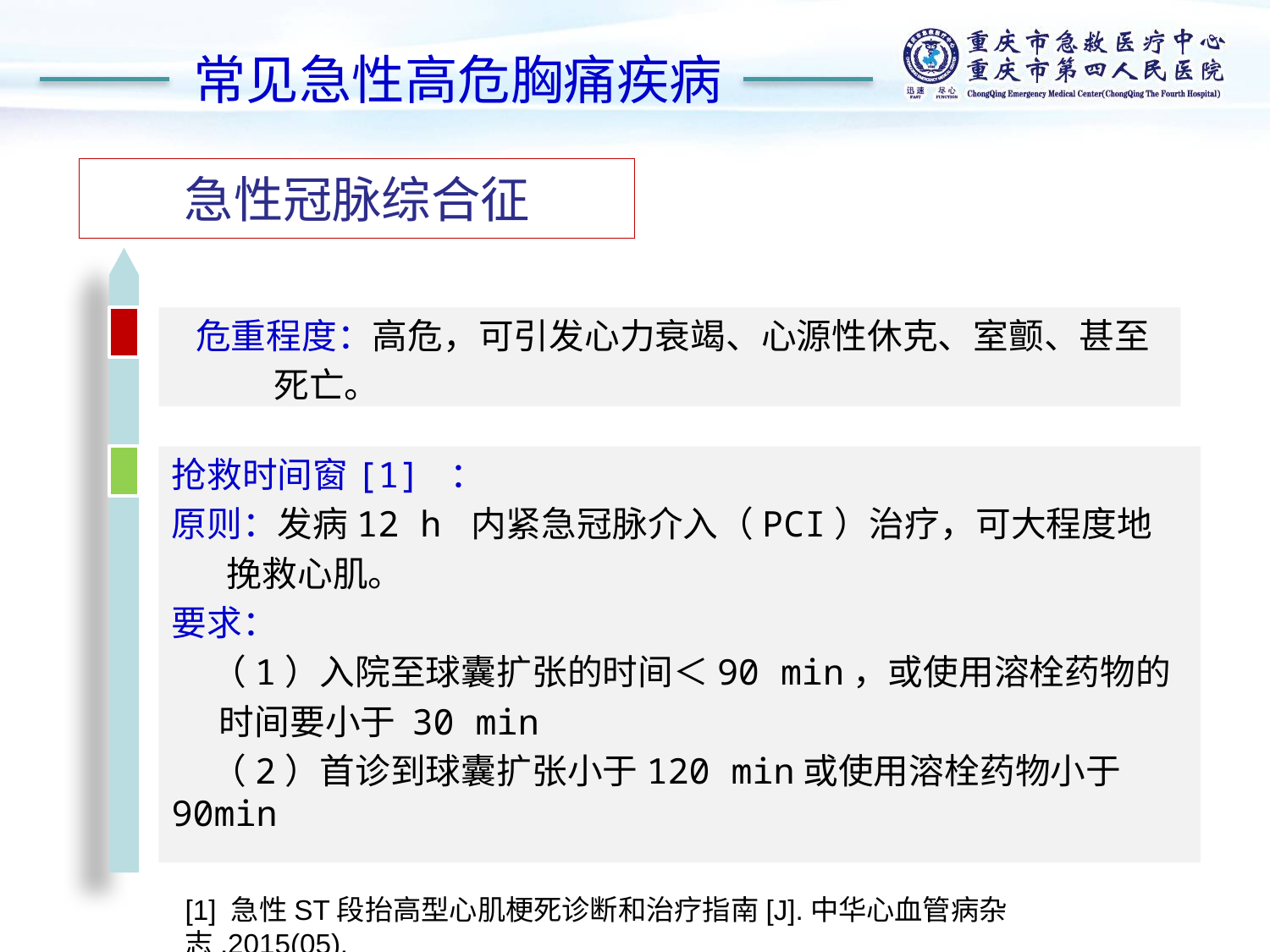

常见急性高危胸痛疾病
急性冠脉综合征

  危重程度：高危，可引发心力衰竭、心源性休克、室颤、甚至
            死亡。

抢救时间窗[1] ：
原则：发病12 h 内紧急冠脉介入（PCI）治疗，可大程度地
      挽救心肌。
要求：
    （1）入院至球囊扩张的时间＜90 min，或使用溶栓药物的
     时间要小于 30 min
    （2）首诊到球囊扩张小于120 min或使用溶栓药物小于90min

[1] 急性ST段抬高型心肌梗死诊断和治疗指南[J].中华心血管病杂志.2015(05).